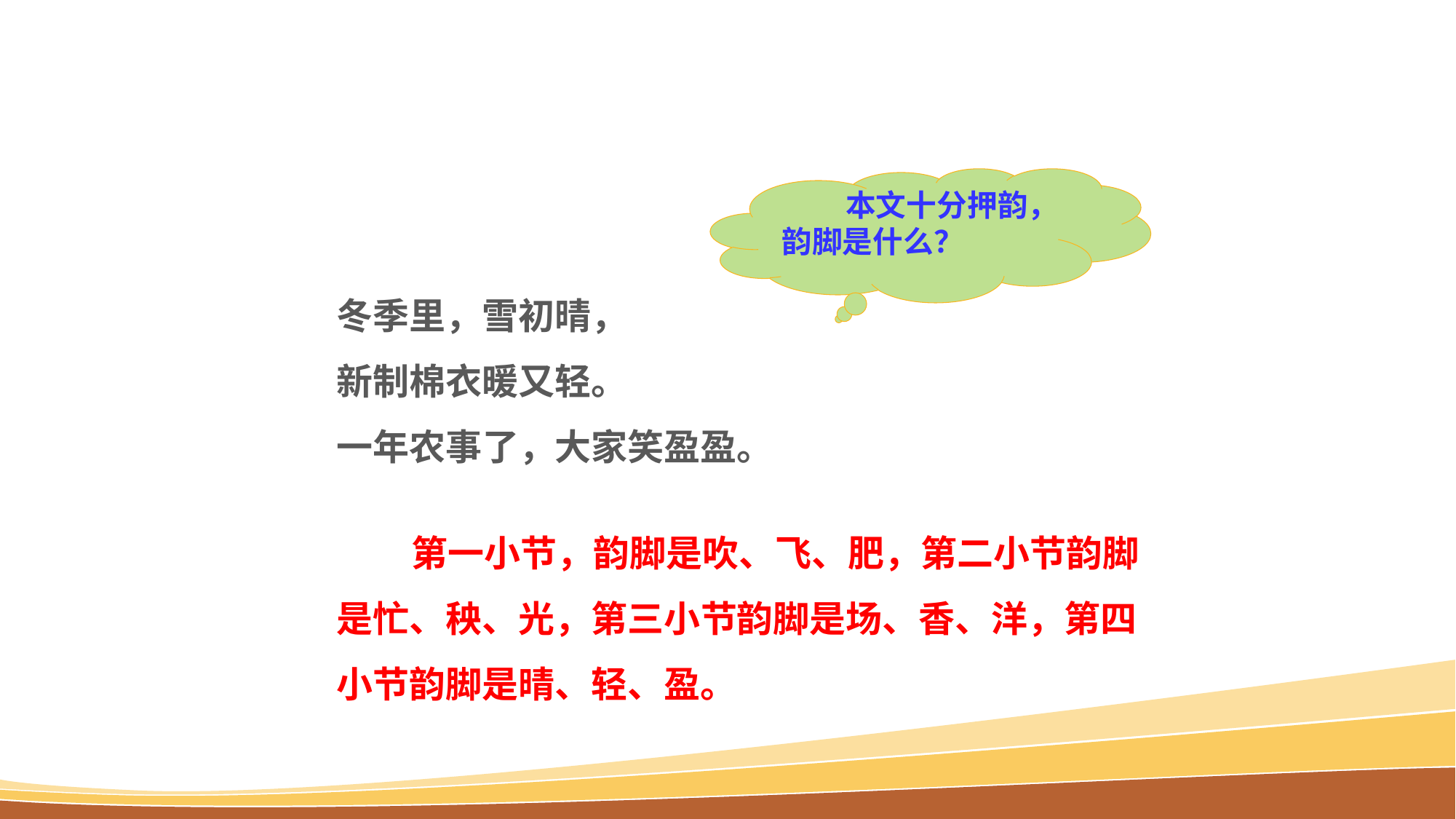

本文十分押韵，韵脚是什么？
冬季里，雪初晴，
新制棉衣暖又轻。
一年农事了，大家笑盈盈。
第一小节，韵脚是吹、飞、肥，第二小节韵脚是忙、秧、光，第三小节韵脚是场、香、洋，第四小节韵脚是晴、轻、盈。